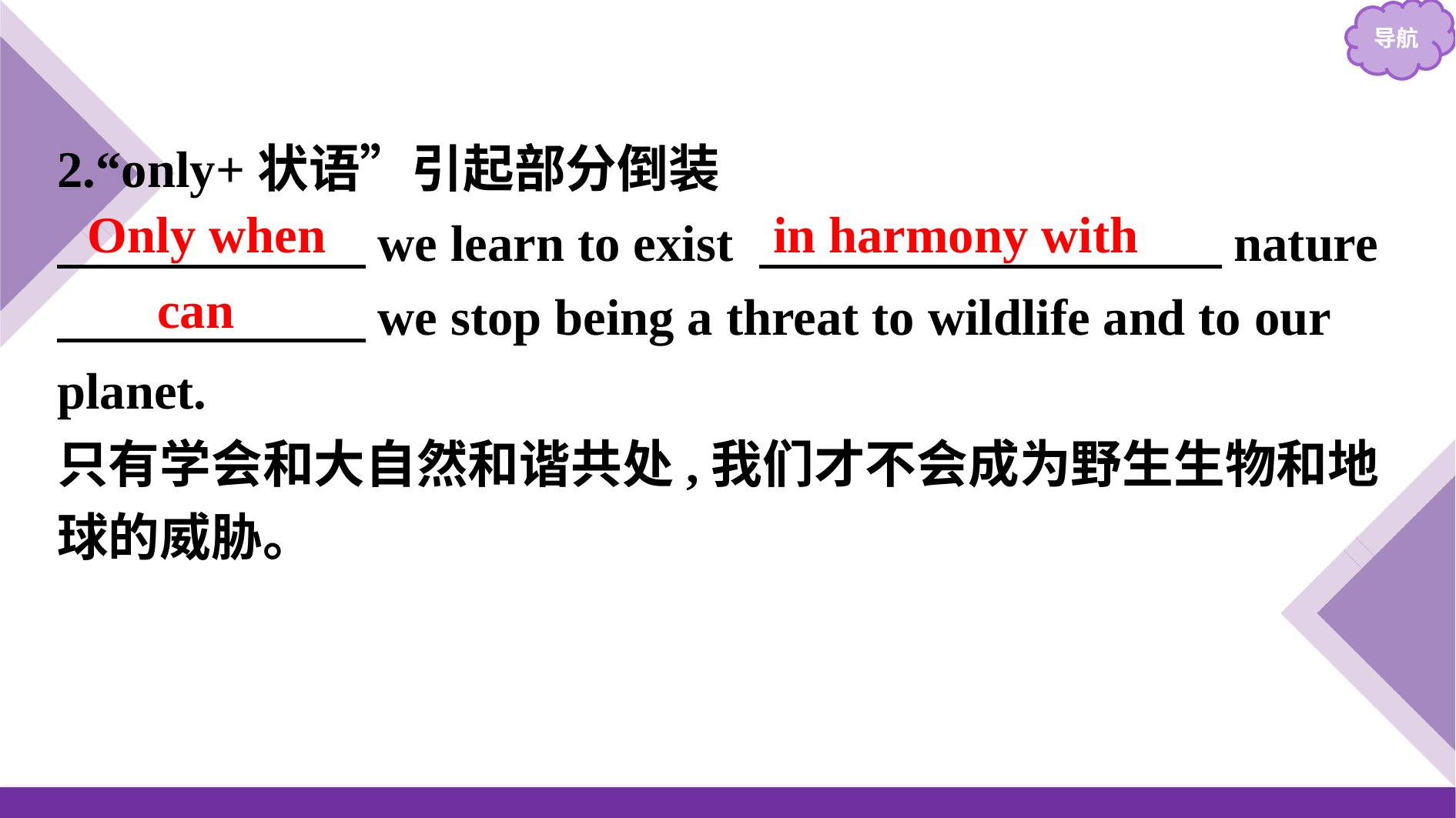

2.“only+状语”引起部分倒装
　　　　　　we learn to exist 　　　　　　　　　nature
　　　　　　we stop being a threat to wildlife and to our planet.
只有学会和大自然和谐共处,我们才不会成为野生生物和地球的威胁。
Only when
in harmony with
can